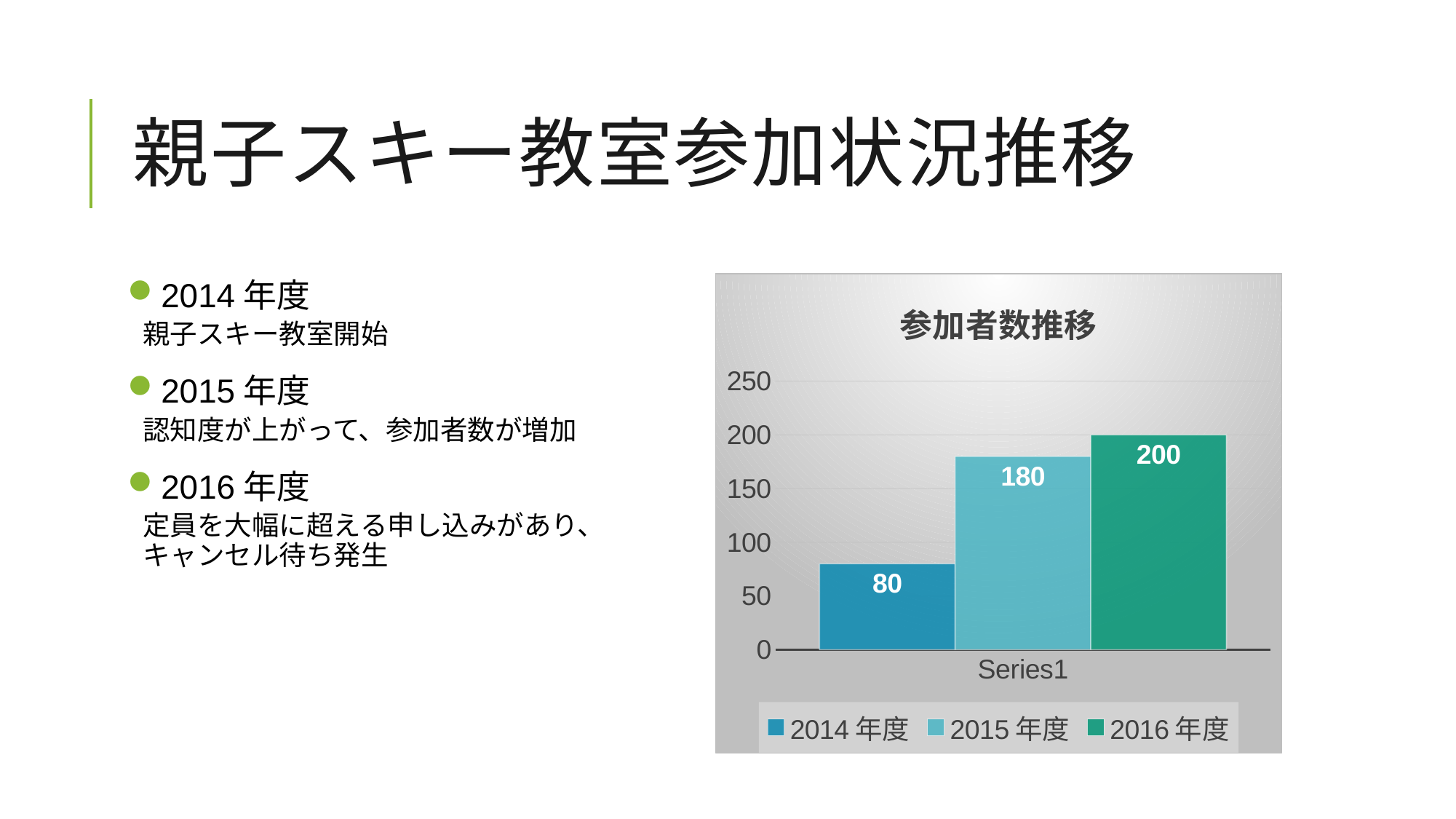

# 親子スキー教室参加状況推移
2014年度
親子スキー教室開始
2015年度
認知度が上がって、参加者数が増加
2016年度
定員を大幅に超える申し込みがあり、
キャンセル待ち発生

### Chart: 参加者数推移

| Category | 2014年度 | 2015年度 | 2016年度 |
|---|---|---|---|
|  | 80.0 | 180.0 | 200.0 |